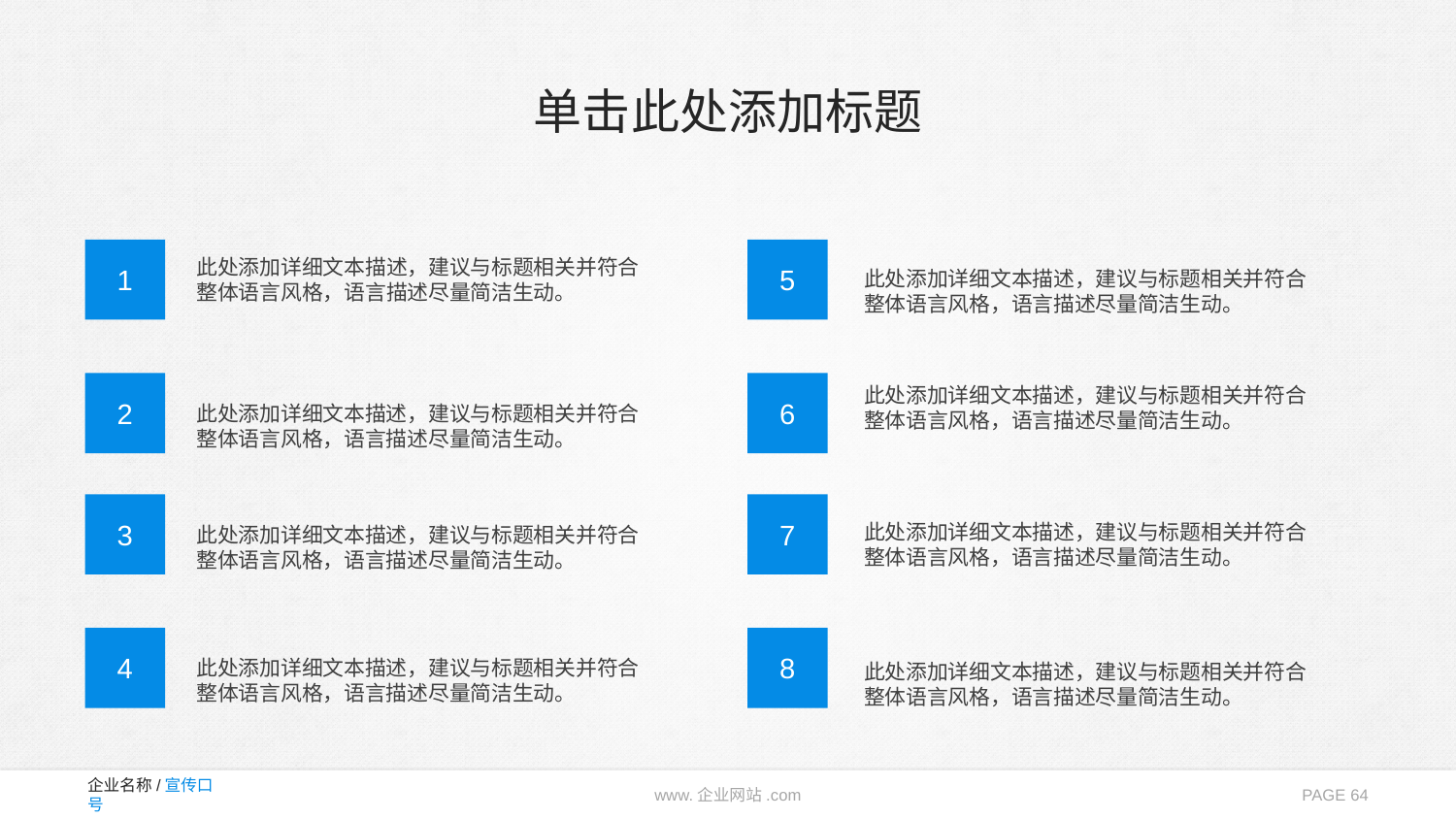

# 单击此处添加标题
此处添加详细文本描述，建议与标题相关并符合整体语言风格，语言描述尽量简洁生动。
1
5
此处添加详细文本描述，建议与标题相关并符合整体语言风格，语言描述尽量简洁生动。
此处添加详细文本描述，建议与标题相关并符合整体语言风格，语言描述尽量简洁生动。
2
6
此处添加详细文本描述，建议与标题相关并符合整体语言风格，语言描述尽量简洁生动。
此处添加详细文本描述，建议与标题相关并符合整体语言风格，语言描述尽量简洁生动。
3
7
此处添加详细文本描述，建议与标题相关并符合整体语言风格，语言描述尽量简洁生动。
4
8
此处添加详细文本描述，建议与标题相关并符合整体语言风格，语言描述尽量简洁生动。
此处添加详细文本描述，建议与标题相关并符合整体语言风格，语言描述尽量简洁生动。
PAGE 64
www.企业网站.com